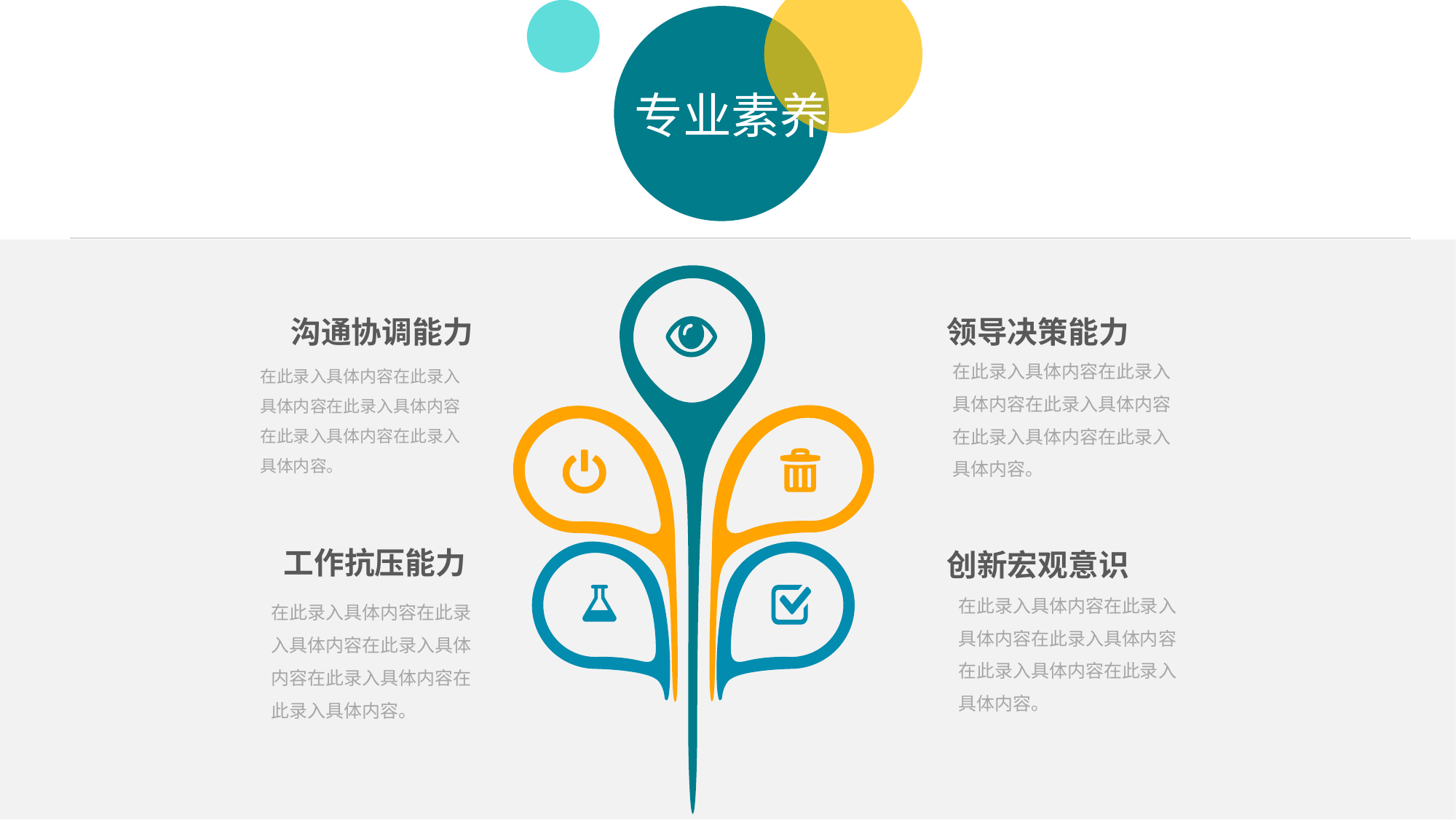

专业素养

沟通协调能力
领导决策能力
在此录入具体内容在此录入具体内容在此录入具体内容在此录入具体内容在此录入具体内容。
在此录入具体内容在此录入具体内容在此录入具体内容在此录入具体内容在此录入具体内容。

工作抗压能力
创新宏观意识

在此录入具体内容在此录入具体内容在此录入具体内容在此录入具体内容在此录入具体内容。
在此录入具体内容在此录入具体内容在此录入具体内容在此录入具体内容在此录入具体内容。